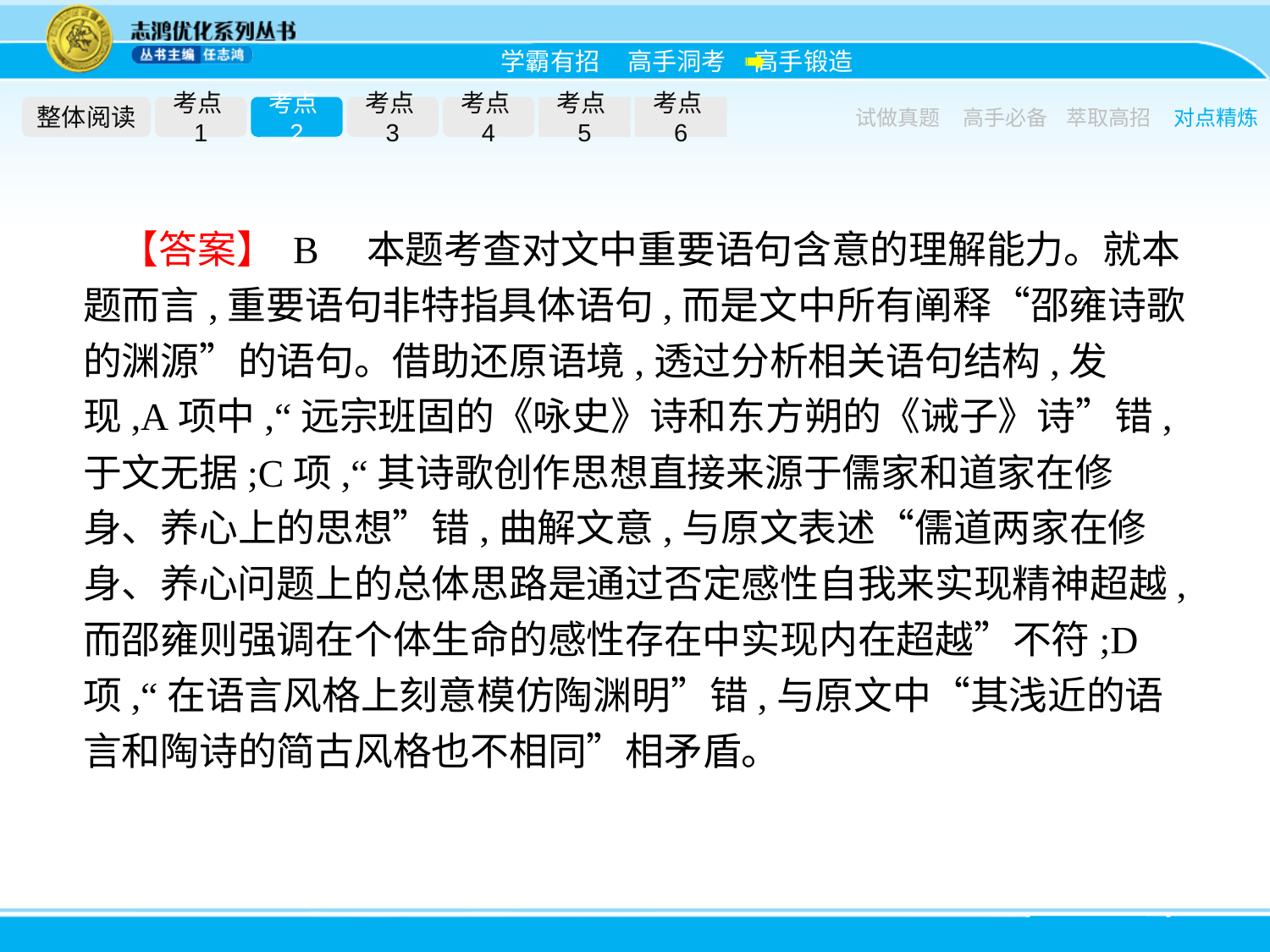

整体阅读
考点1
考点2
考点3
考点4
考点5
考点6
试做真题
高手必备
萃取高招
对点精炼
【答案】 B　本题考查对文中重要语句含意的理解能力。就本题而言,重要语句非特指具体语句,而是文中所有阐释“邵雍诗歌的渊源”的语句。借助还原语境,透过分析相关语句结构,发现,A项中,“远宗班固的《咏史》诗和东方朔的《诫子》诗”错,于文无据;C项,“其诗歌创作思想直接来源于儒家和道家在修身、养心上的思想”错,曲解文意,与原文表述“儒道两家在修身、养心问题上的总体思路是通过否定感性自我来实现精神超越,而邵雍则强调在个体生命的感性存在中实现内在超越”不符;D项,“在语言风格上刻意模仿陶渊明”错,与原文中“其浅近的语言和陶诗的简古风格也不相同”相矛盾。